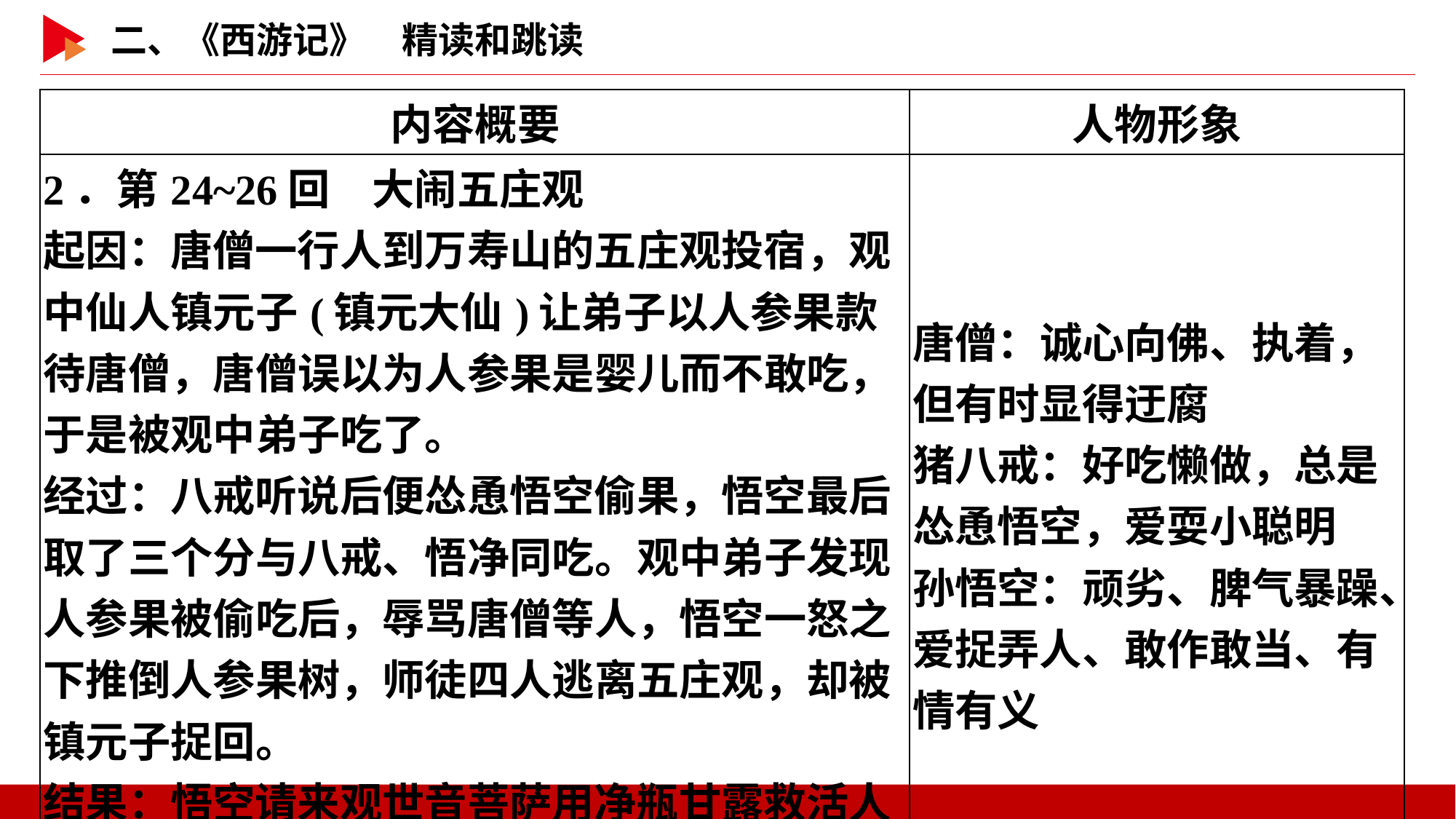

| 内容概要 | 人物形象 |
| --- | --- |
| 2．第24~26回　大闹五庄观 起因：唐僧一行人到万寿山的五庄观投宿，观中仙人镇元子(镇元大仙)让弟子以人参果款待唐僧，唐僧误以为人参果是婴儿而不敢吃，于是被观中弟子吃了。 经过：八戒听说后便怂恿悟空偷果，悟空最后取了三个分与八戒、悟净同吃。观中弟子发现人参果被偷吃后，辱骂唐僧等人，悟空一怒之下推倒人参果树，师徒四人逃离五庄观，却被镇元子捉回。 结果：悟空请来观世音菩萨用净瓶甘露救活人参果树，并与镇元子结为兄弟。 | 唐僧：诚心向佛、执着，但有时显得迂腐 猪八戒：好吃懒做，总是怂恿悟空，爱耍小聪明 孙悟空：顽劣、脾气暴躁、爱捉弄人、敢作敢当、有情有义 |